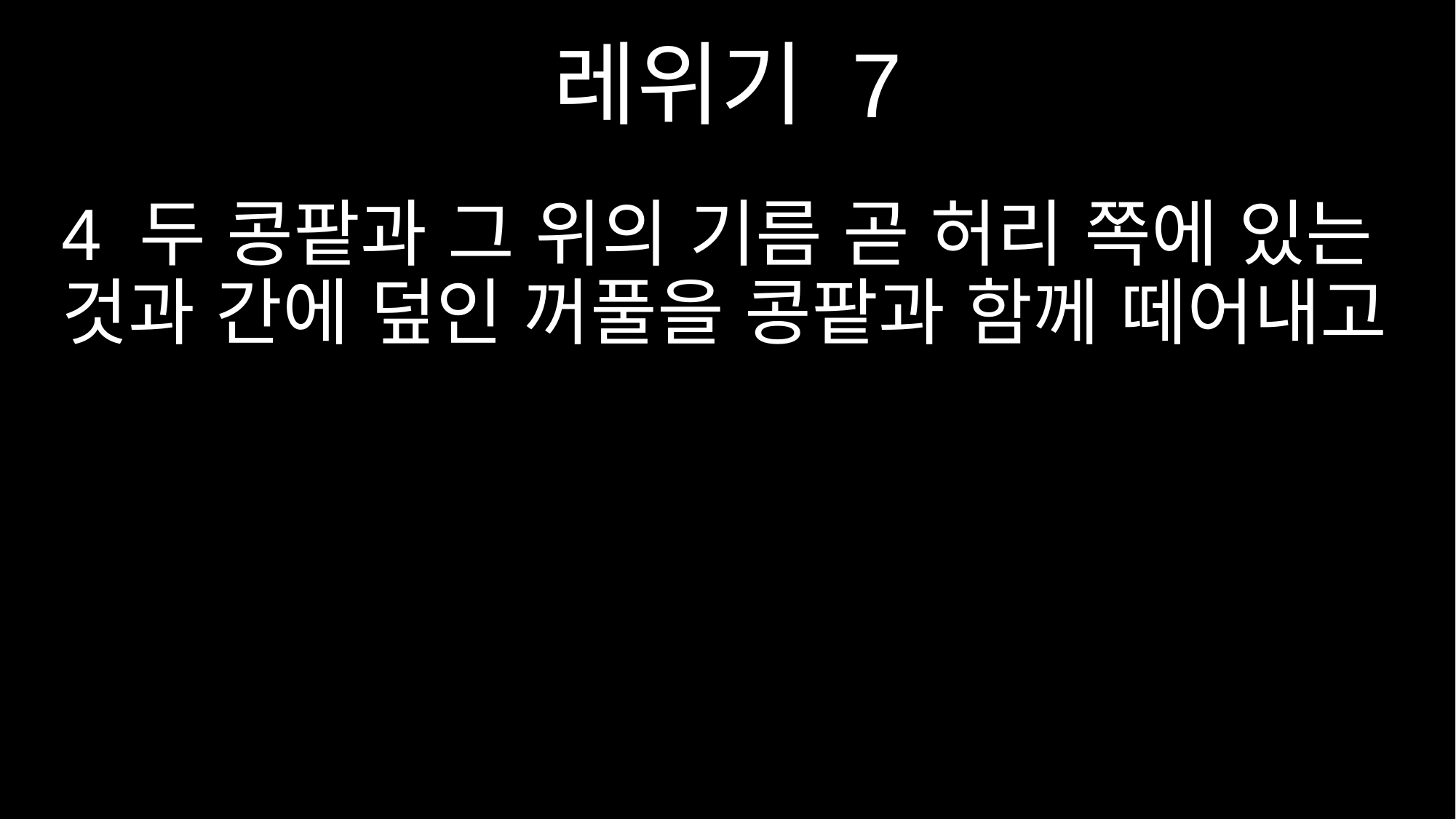

레위기 7
4 두 콩팥과 그 위의 기름 곧 허리 쪽에 있는 것과 간에 덮인 꺼풀을 콩팥과 함께 떼어내고